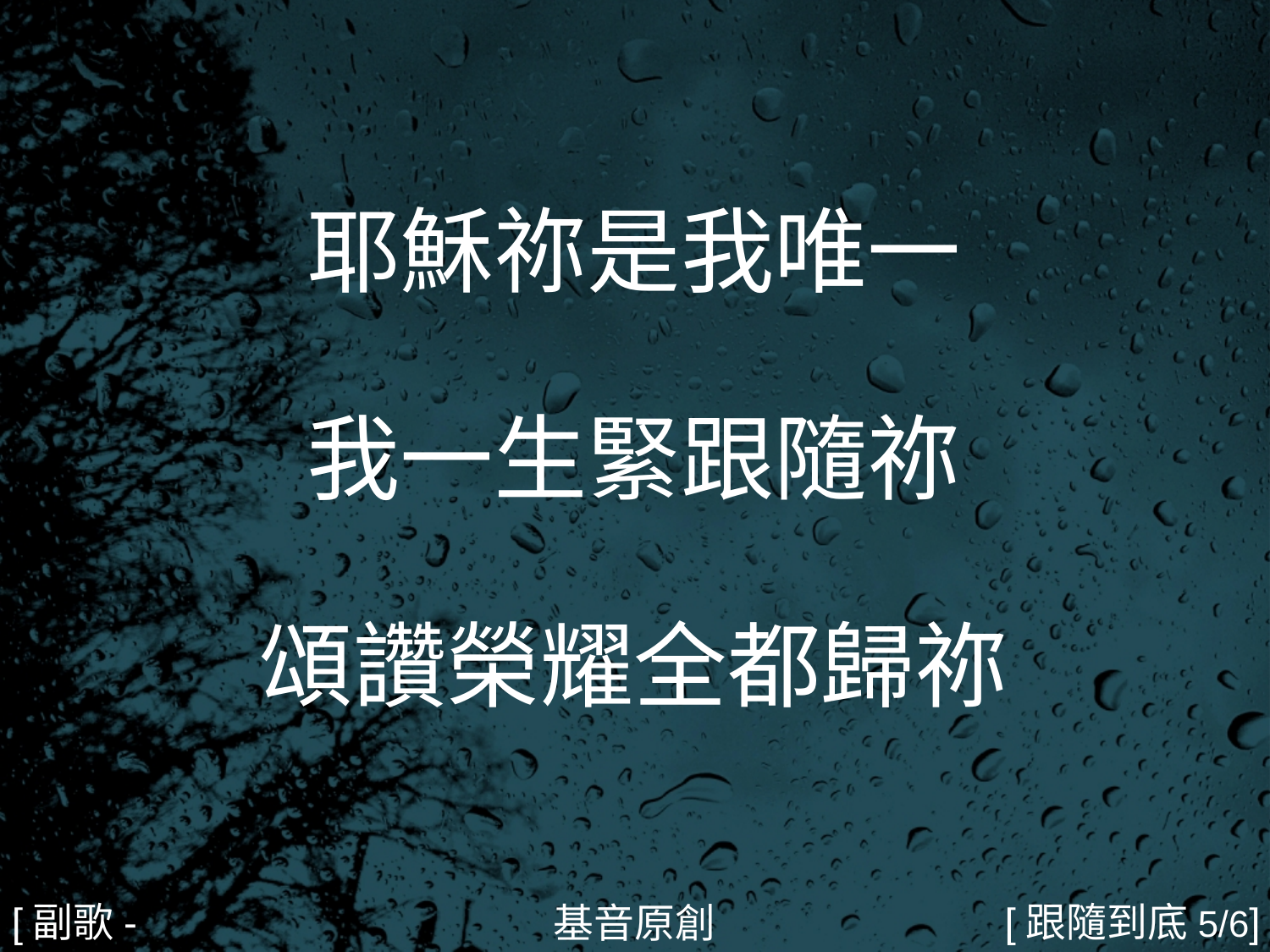

耶穌祢是我唯一

我一生緊跟隨祢

頌讚榮耀全都歸祢
#

[副歌-2]
[跟隨到底5/6]
基音原創